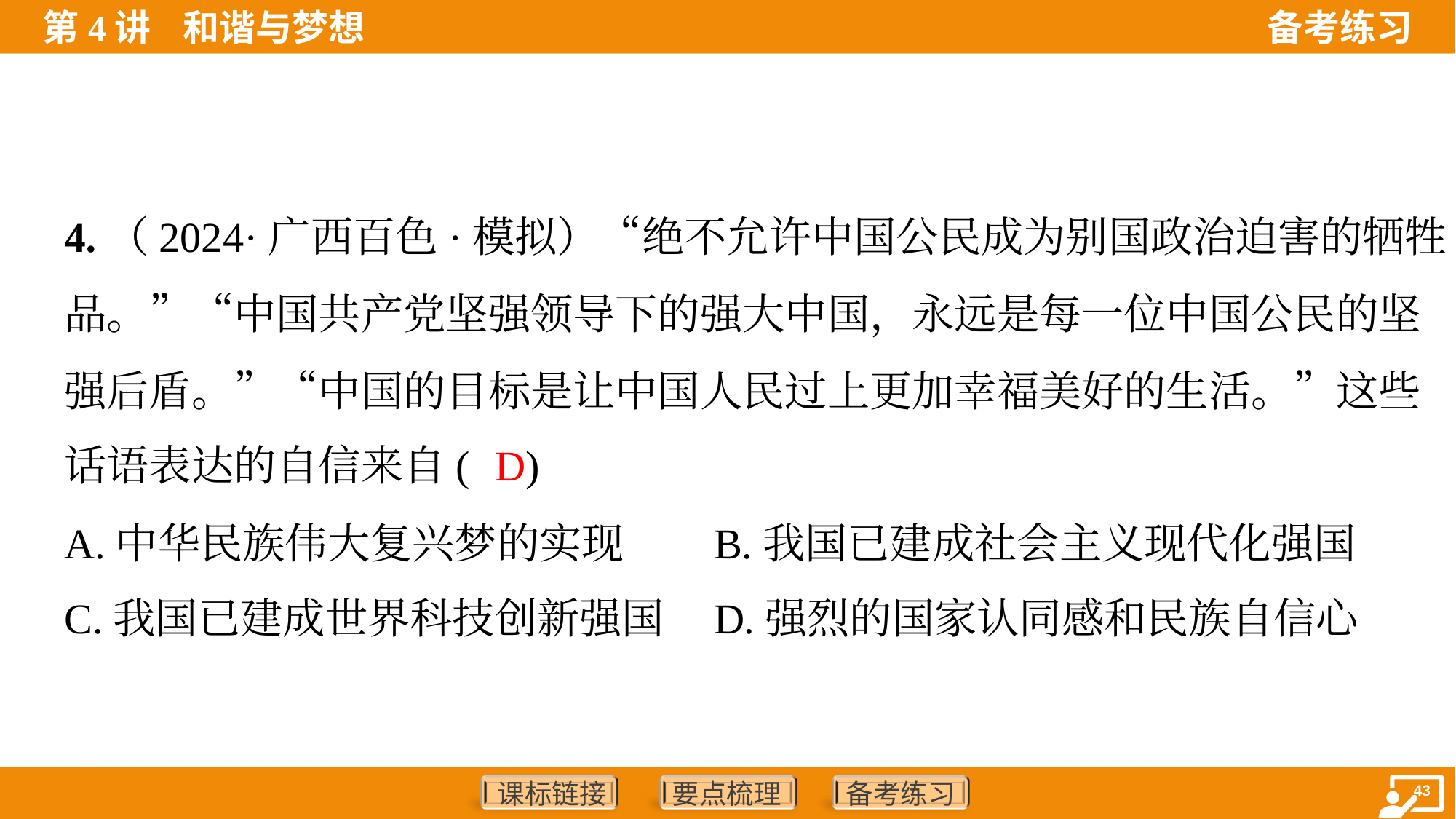

4.（2024·广西百色·模拟）“绝不允许中国公民成为别国政治迫害的牺牲
品。”“中国共产党坚强领导下的强大中国，永远是每一位中国公民的坚
强后盾。”“中国的目标是让中国人民过上更加幸福美好的生活。”这些
话语表达的自信来自(     )
D
A.中华民族伟大复兴梦的实现	B.我国已建成社会主义现代化强国
C.我国已建成世界科技创新强国	D.强烈的国家认同感和民族自信心